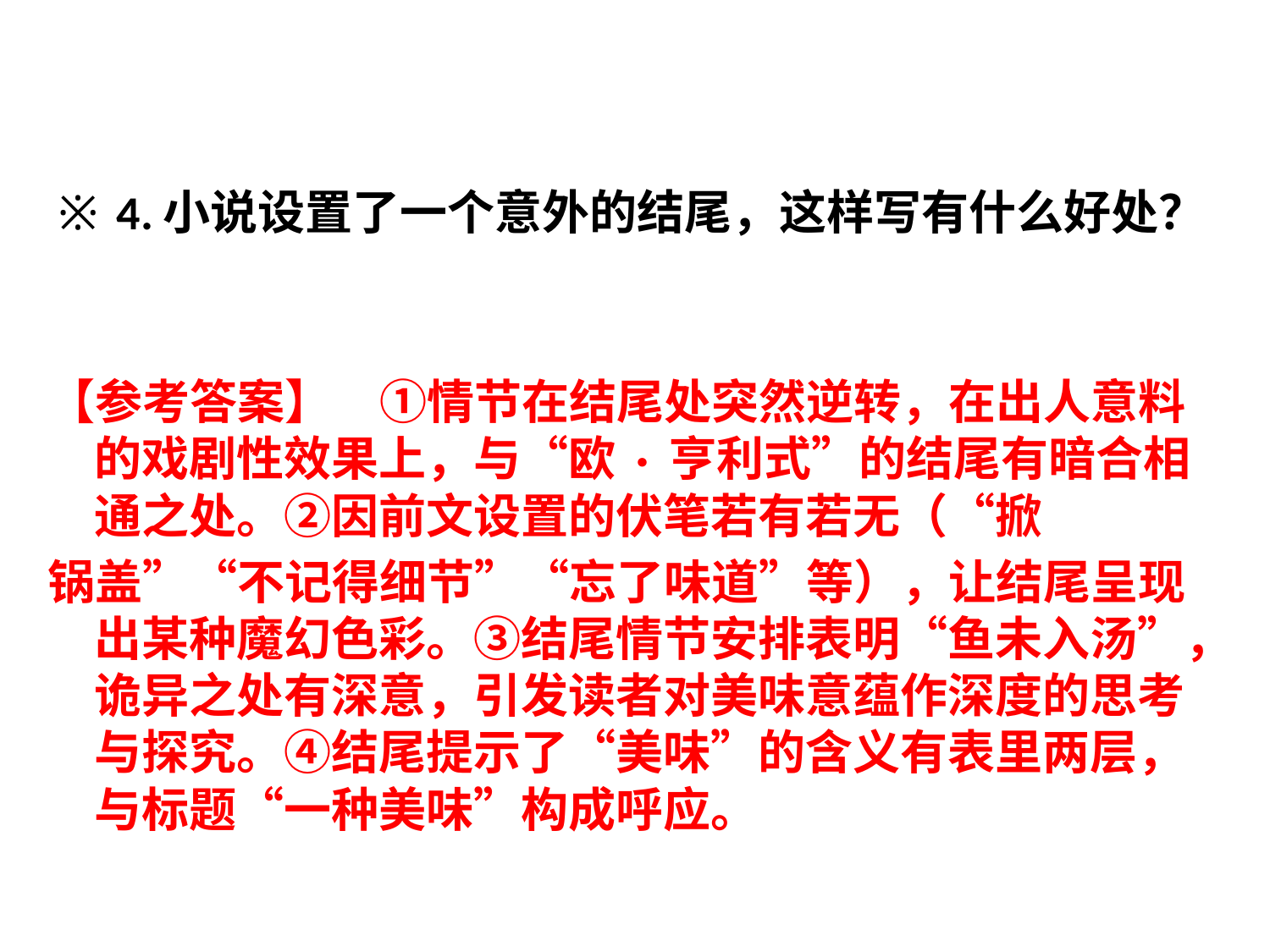

#
 ※ 4.小说设置了一个意外的结尾，这样写有什么好处？

【参考答案】　①情节在结尾处突然逆转，在出人意料的戏剧性效果上，与“欧 · 亨利式”的结尾有暗合相通之处。②因前文设置的伏笔若有若无（“掀
锅盖”“不记得细节”“忘了味道”等），让结尾呈现出某种魔幻色彩。③结尾情节安排表明“鱼未入汤”，诡异之处有深意，引发读者对美味意蕴作深度的思考与探究。④结尾提示了“美味”的含义有表里两层，与标题“一种美味”构成呼应。